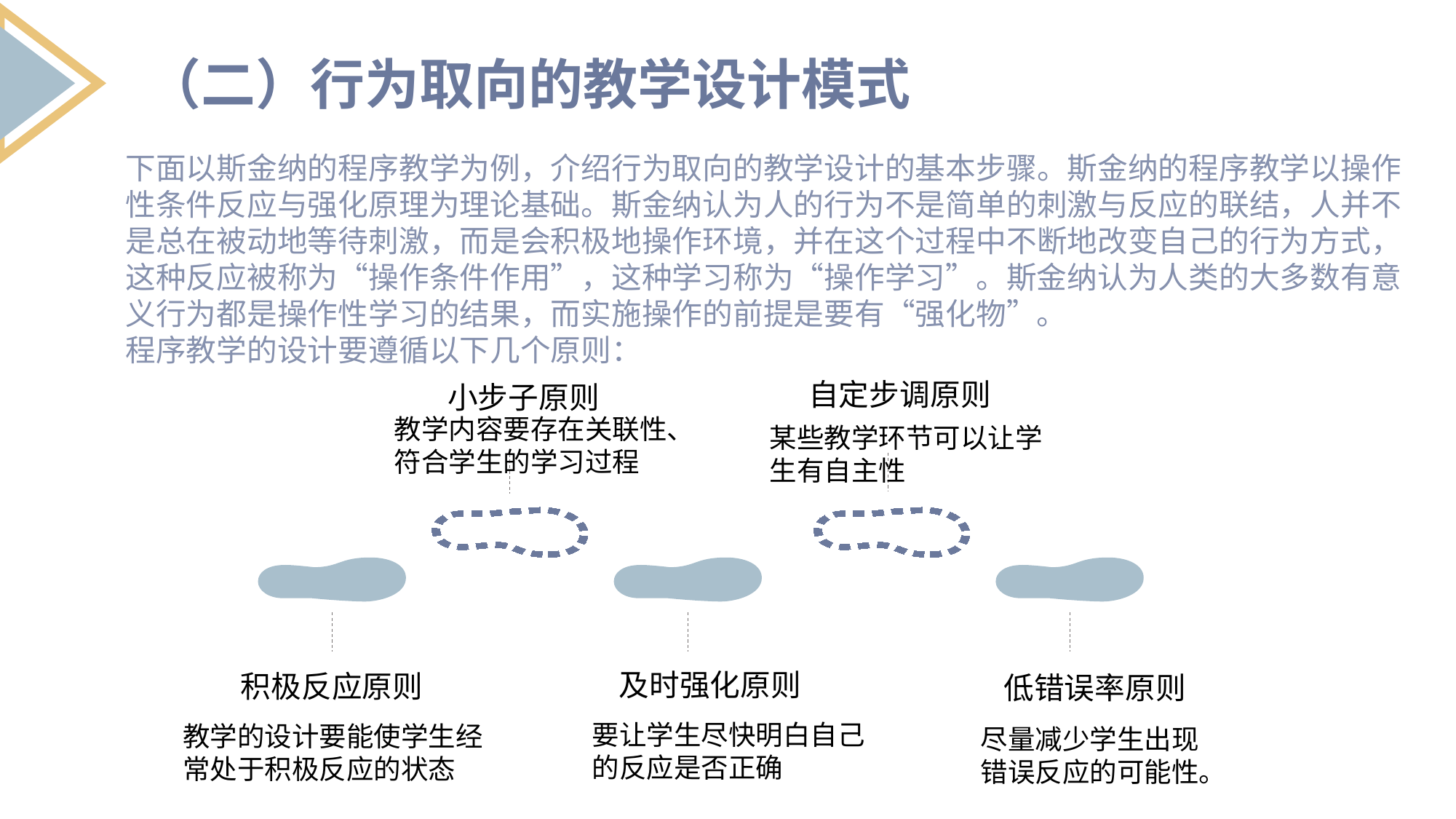

（二）行为取向的教学设计模式

下面以斯金纳的程序教学为例，介绍行为取向的教学设计的基本步骤。斯金纳的程序教学以操作性条件反应与强化原理为理论基础。斯金纳认为人的行为不是简单的刺激与反应的联结，人并不是总在被动地等待刺激，而是会积极地操作环境，并在这个过程中不断地改变自己的行为方式，这种反应被称为“操作条件作用”，这种学习称为“操作学习”。斯金纳认为人类的大多数有意义行为都是操作性学习的结果，而实施操作的前提是要有“强化物”。
程序教学的设计要遵循以下几个原则：

积极反应原则

自定步调原则
小步子原则
教学内容要存在关联性、符合学生的学习过程
某些教学环节可以让学生有自主性
及时强化原则
低错误率原则
要让学生尽快明白自己的反应是否正确
教学的设计要能使学生经常处于积极反应的状态
尽量减少学生出现错误反应的可能性。